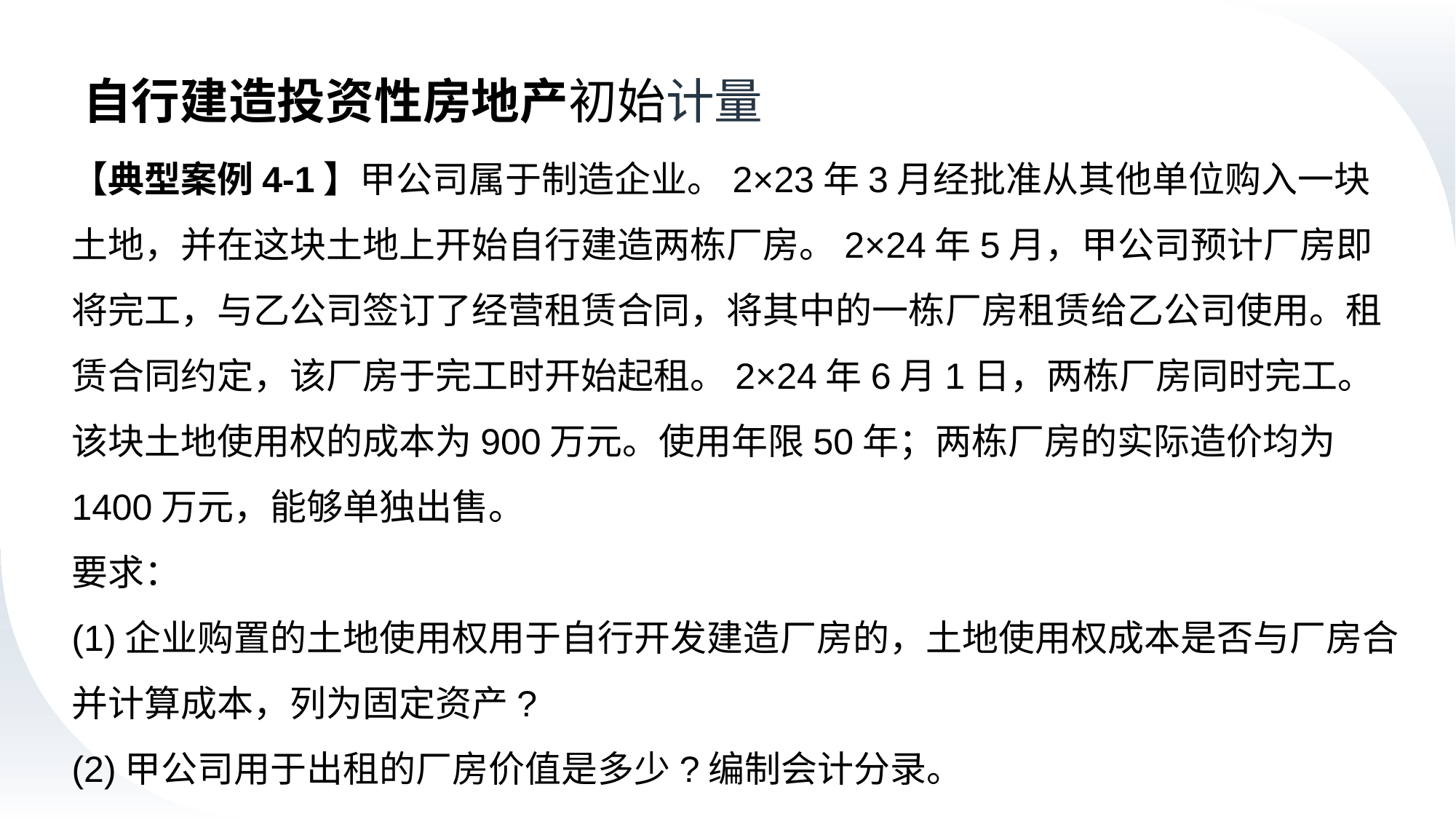

# 自行建造投资性房地产初始计量
【典型案例4-1】甲公司属于制造企业。2×23年3月经批准从其他单位购入一块土地，并在这块土地上开始自行建造两栋厂房。2×24年5月，甲公司预计厂房即将完工，与乙公司签订了经营租赁合同，将其中的一栋厂房租赁给乙公司使用。租赁合同约定，该厂房于完工时开始起租。2×24年6月1日，两栋厂房同时完工。该块土地使用权的成本为900万元。使用年限50年；两栋厂房的实际造价均为1400万元，能够单独出售。
要求：
(1)企业购置的土地使用权用于自行开发建造厂房的，土地使用权成本是否与厂房合并计算成本，列为固定资产?
(2)甲公司用于出租的厂房价值是多少?编制会计分录。